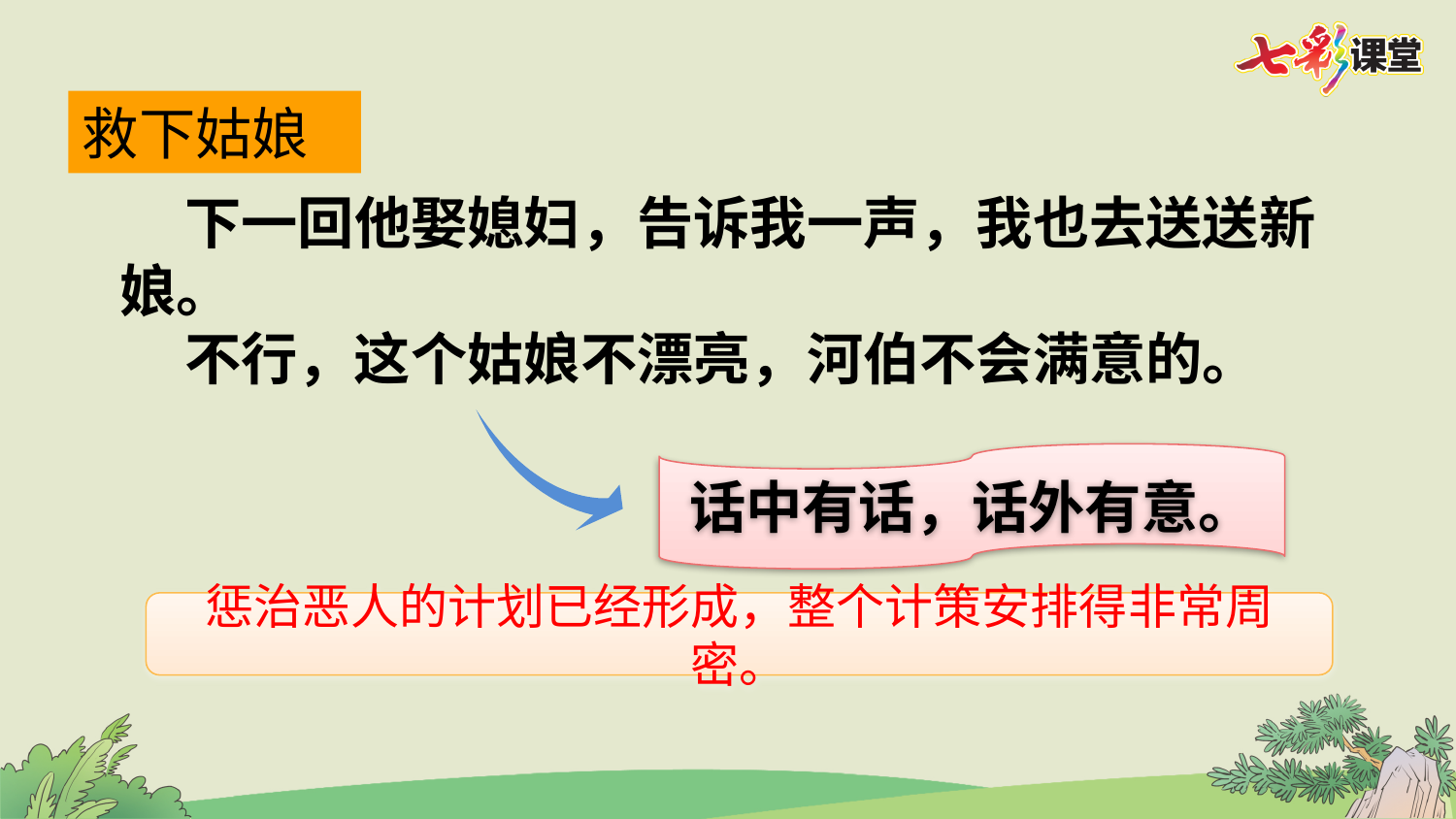

救下姑娘
    下一回他娶媳妇，告诉我一声，我也去送送新娘。
    不行，这个姑娘不漂亮，河伯不会满意的。

话中有话，话外有意。
惩治恶人的计划已经形成，整个计策安排得非常周密。